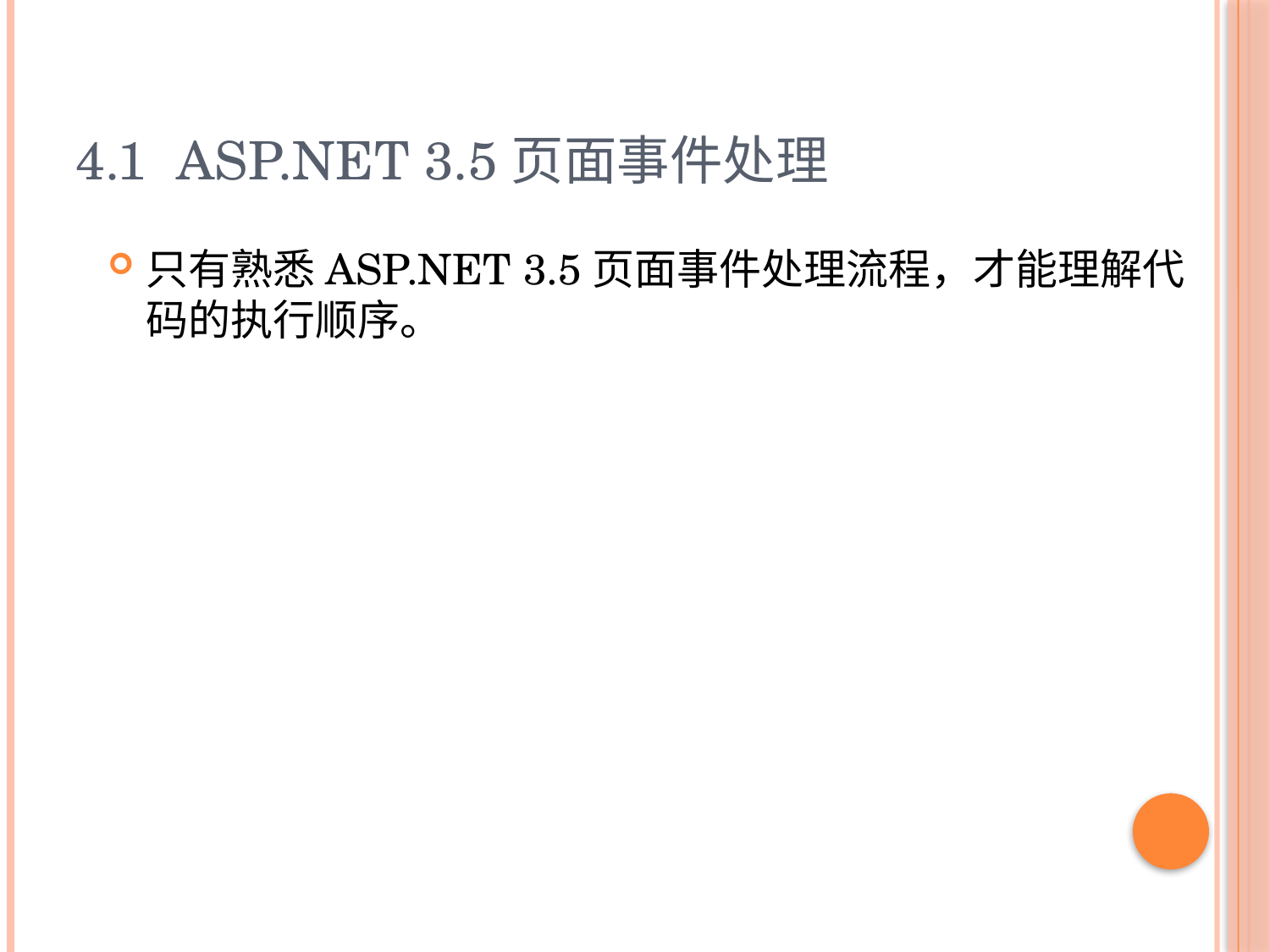

# 4.1  ASP.NET 3.5页面事件处理
只有熟悉ASP.NET 3.5页面事件处理流程，才能理解代码的执行顺序。

3